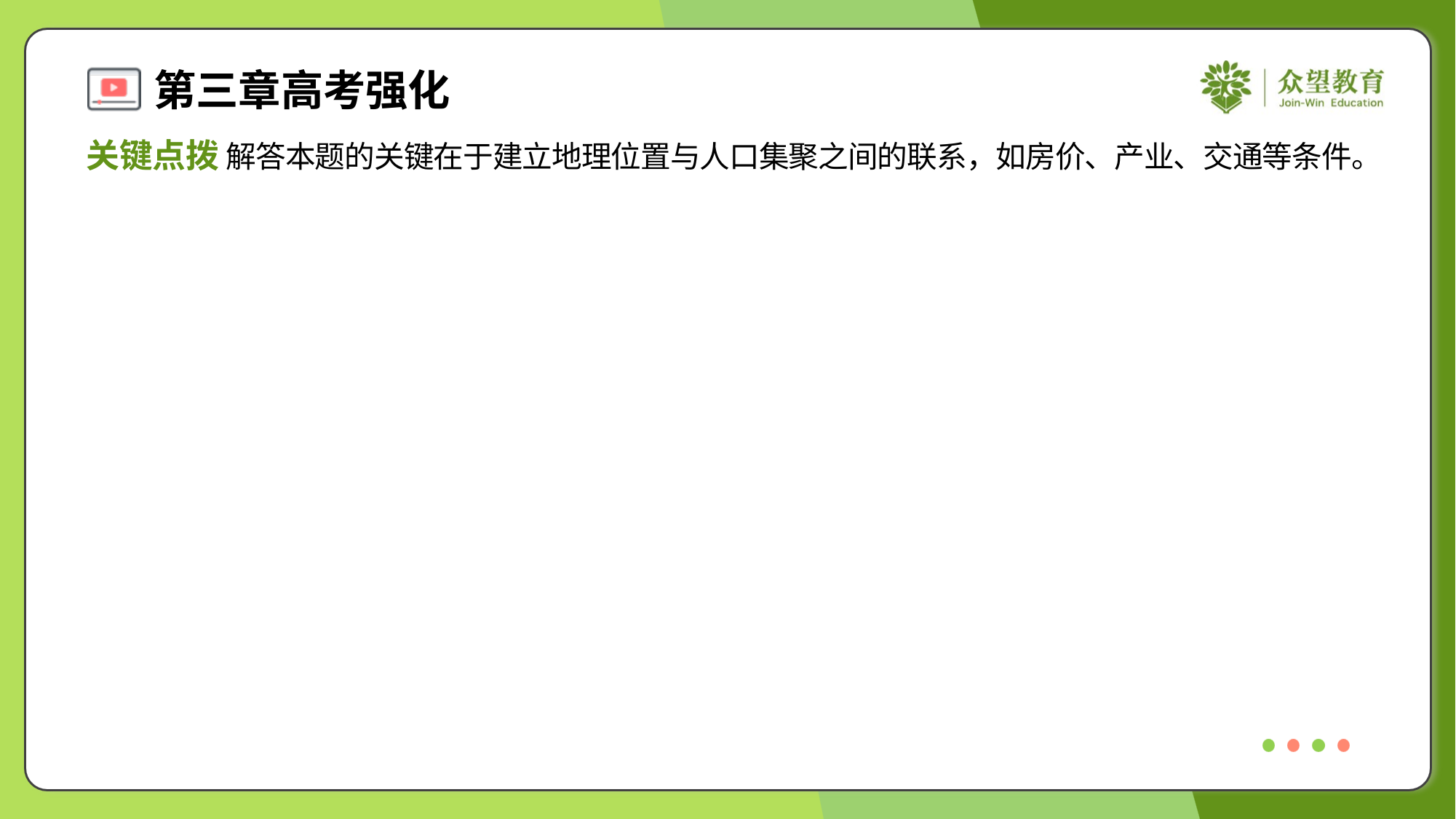

关键点拨 解答本题的关键在于建立地理位置与人口集聚之间的联系，如房价、产业、交通等条件。